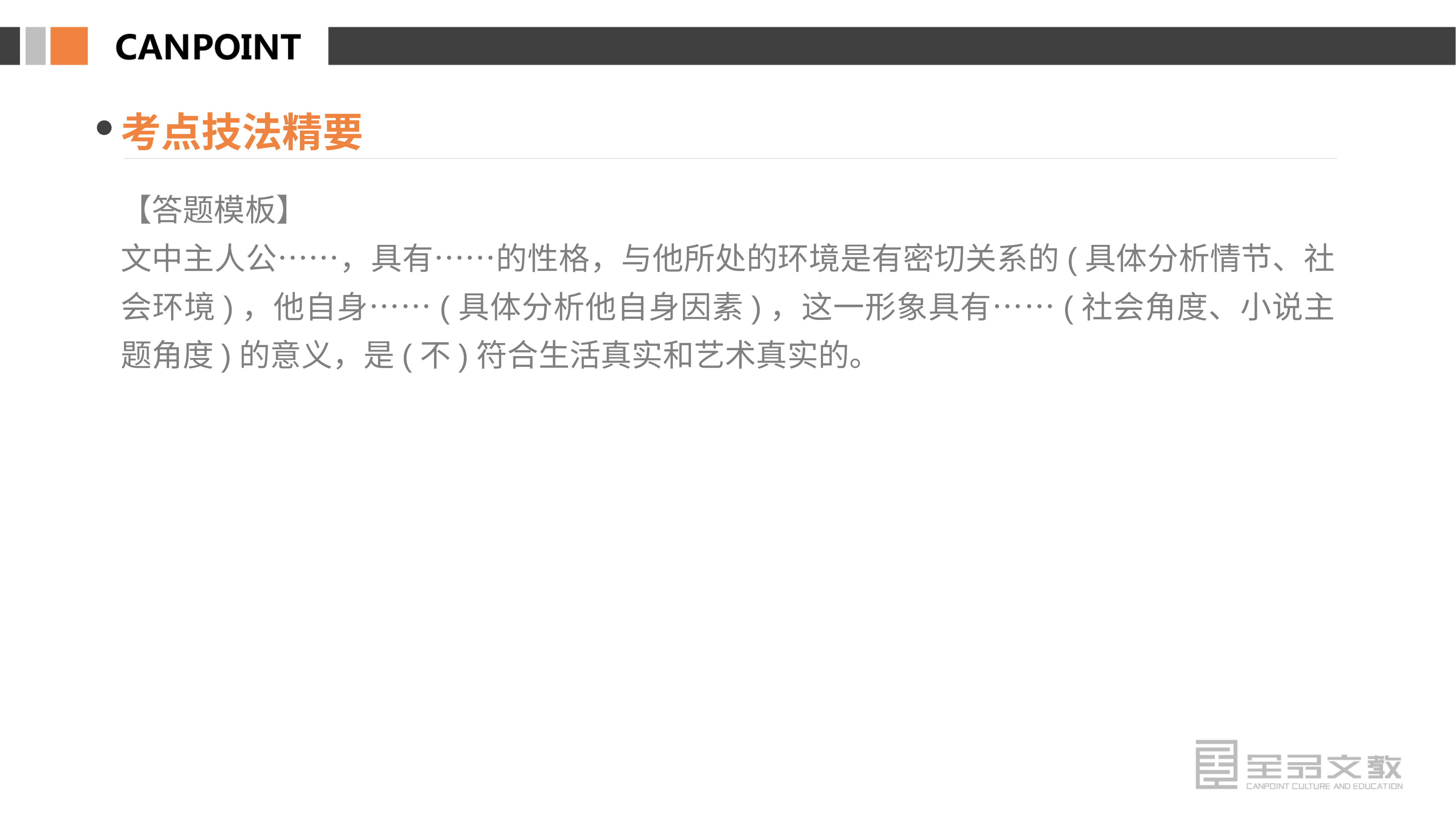

考点技法精要

【答题模板】
文中主人公……，具有……的性格，与他所处的环境是有密切关系的(具体分析情节、社会环境)，他自身……(具体分析他自身因素)，这一形象具有……(社会角度、小说主题角度)的意义，是(不)符合生活真实和艺术真实的。